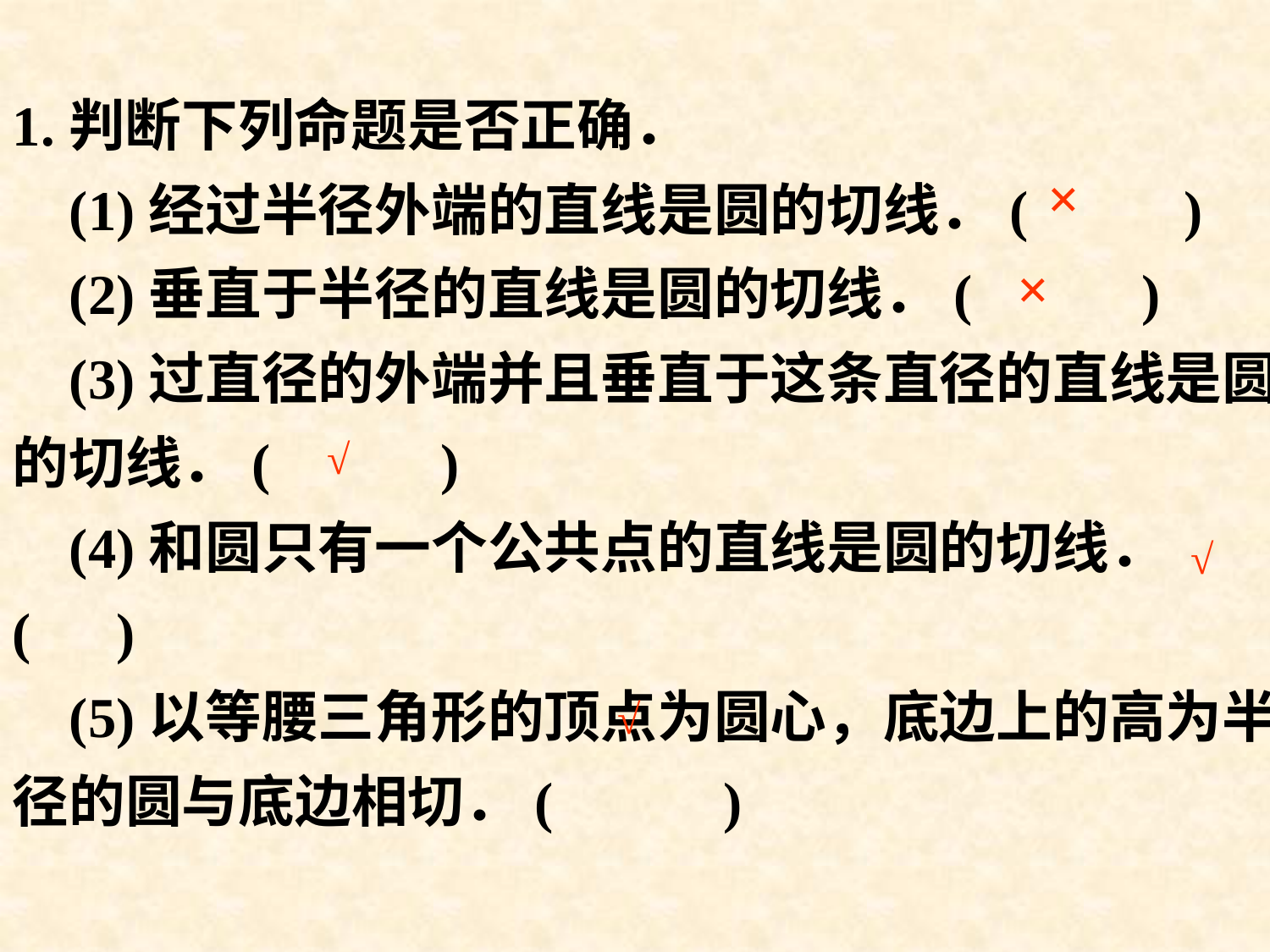

1.判断下列命题是否正确．
    (1)经过半径外端的直线是圆的切线．(           )
    (2)垂直于半径的直线是圆的切线．(            )
    (3)过直径的外端并且垂直于这条直径的直线是圆的切线．(            )
    (4)和圆只有一个公共点的直线是圆的切线．(      )
    (5)以等腰三角形的顶点为圆心，底边上的高为半径的圆与底边相切．(            )

×
×
√
√
√